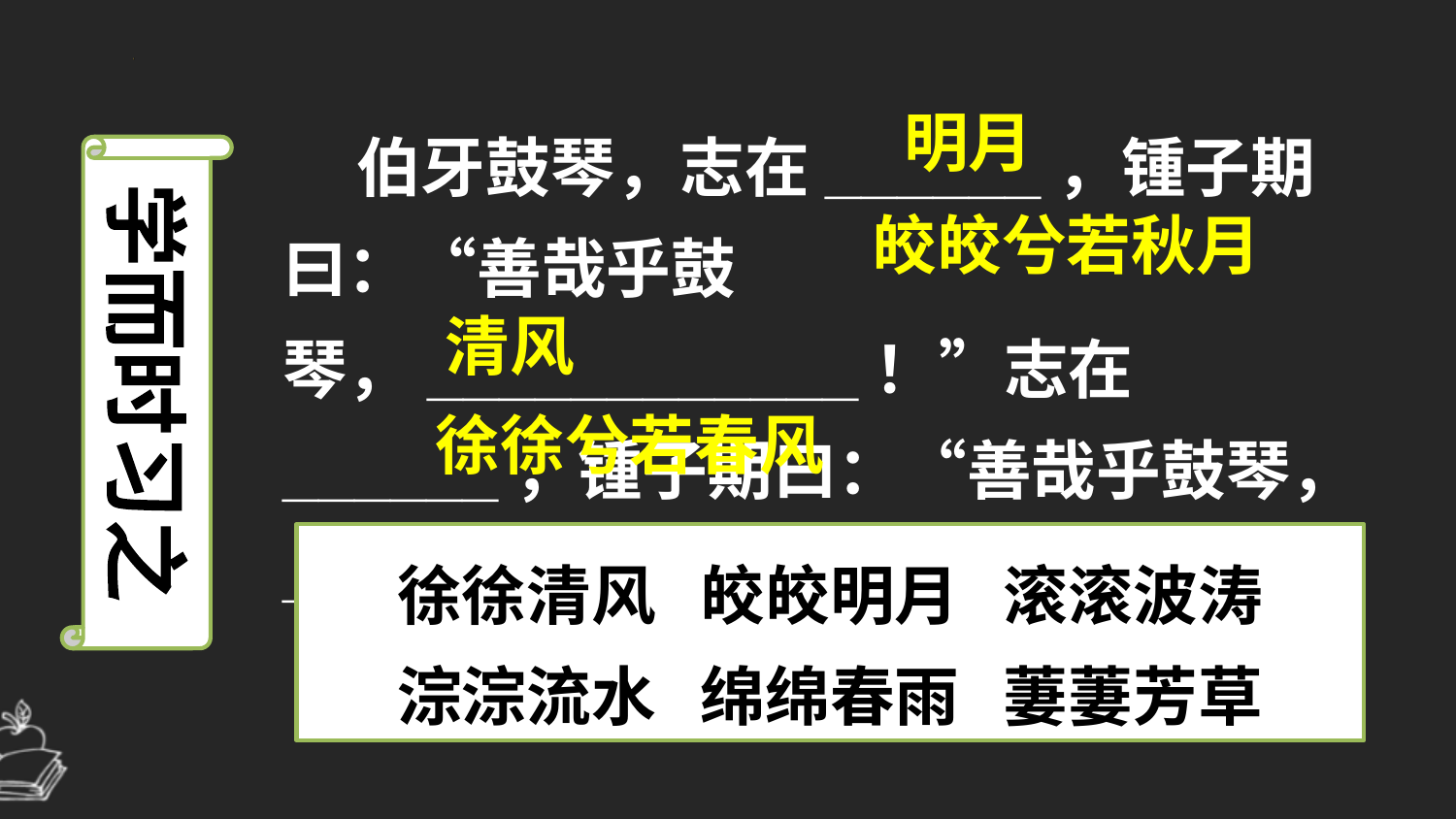

明月
    伯牙鼓琴，志在______，锺子期曰：“善哉乎鼓琴，____________！”志在______，锺子期曰：“善哉乎鼓琴，______________！”

学而时习之
皎皎兮若秋月
清风
徐徐兮若春风
徐徐清风   皎皎明月   滚滚波涛
淙淙流水   绵绵春雨   萋萋芳草